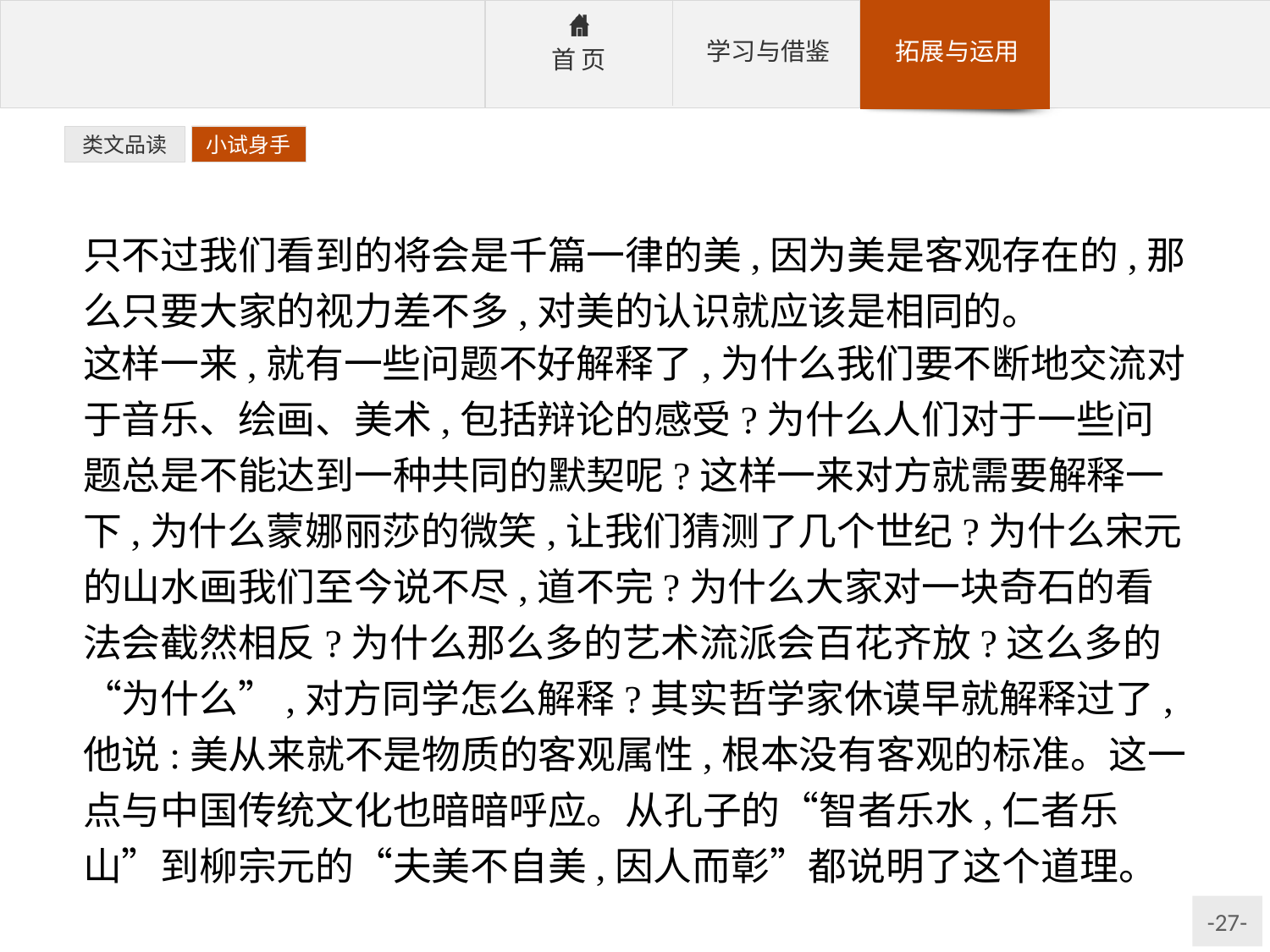

类文品读
小试身手
只不过我们看到的将会是千篇一律的美,因为美是客观存在的,那么只要大家的视力差不多,对美的认识就应该是相同的。
这样一来,就有一些问题不好解释了,为什么我们要不断地交流对于音乐、绘画、美术,包括辩论的感受?为什么人们对于一些问题总是不能达到一种共同的默契呢?这样一来对方就需要解释一下,为什么蒙娜丽莎的微笑,让我们猜测了几个世纪?为什么宋元的山水画我们至今说不尽,道不完?为什么大家对一块奇石的看法会截然相反?为什么那么多的艺术流派会百花齐放?这么多的“为什么”,对方同学怎么解释?其实哲学家休谟早就解释过了,他说:美从来就不是物质的客观属性,根本没有客观的标准。这一点与中国传统文化也暗暗呼应。从孔子的“智者乐水,仁者乐山”到柳宗元的“夫美不自美,因人而彰”都说明了这个道理。